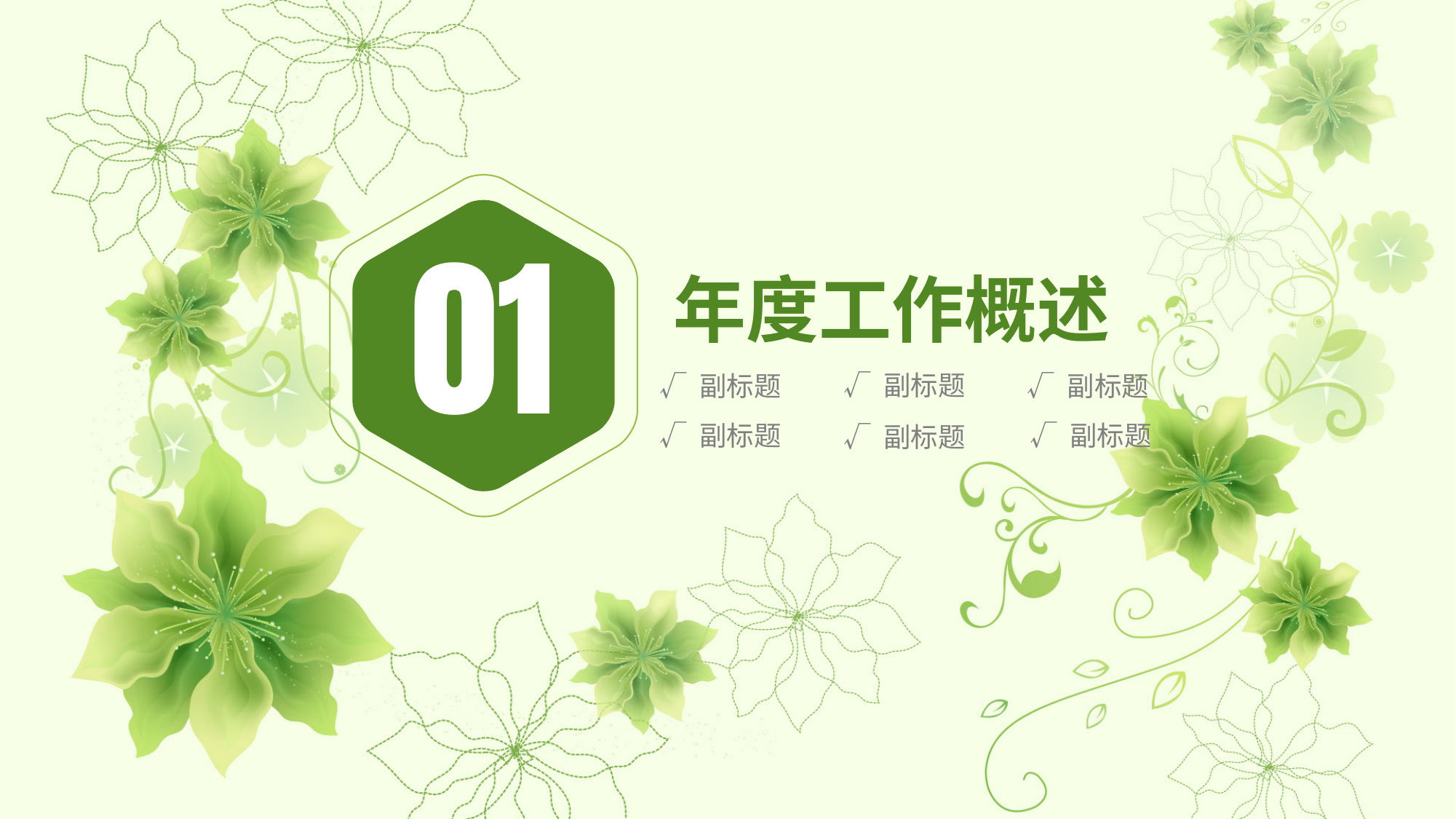

01
年度工作概述
√ 副标题
√ 副标题
√ 副标题
√ 副标题
√ 副标题
√ 副标题